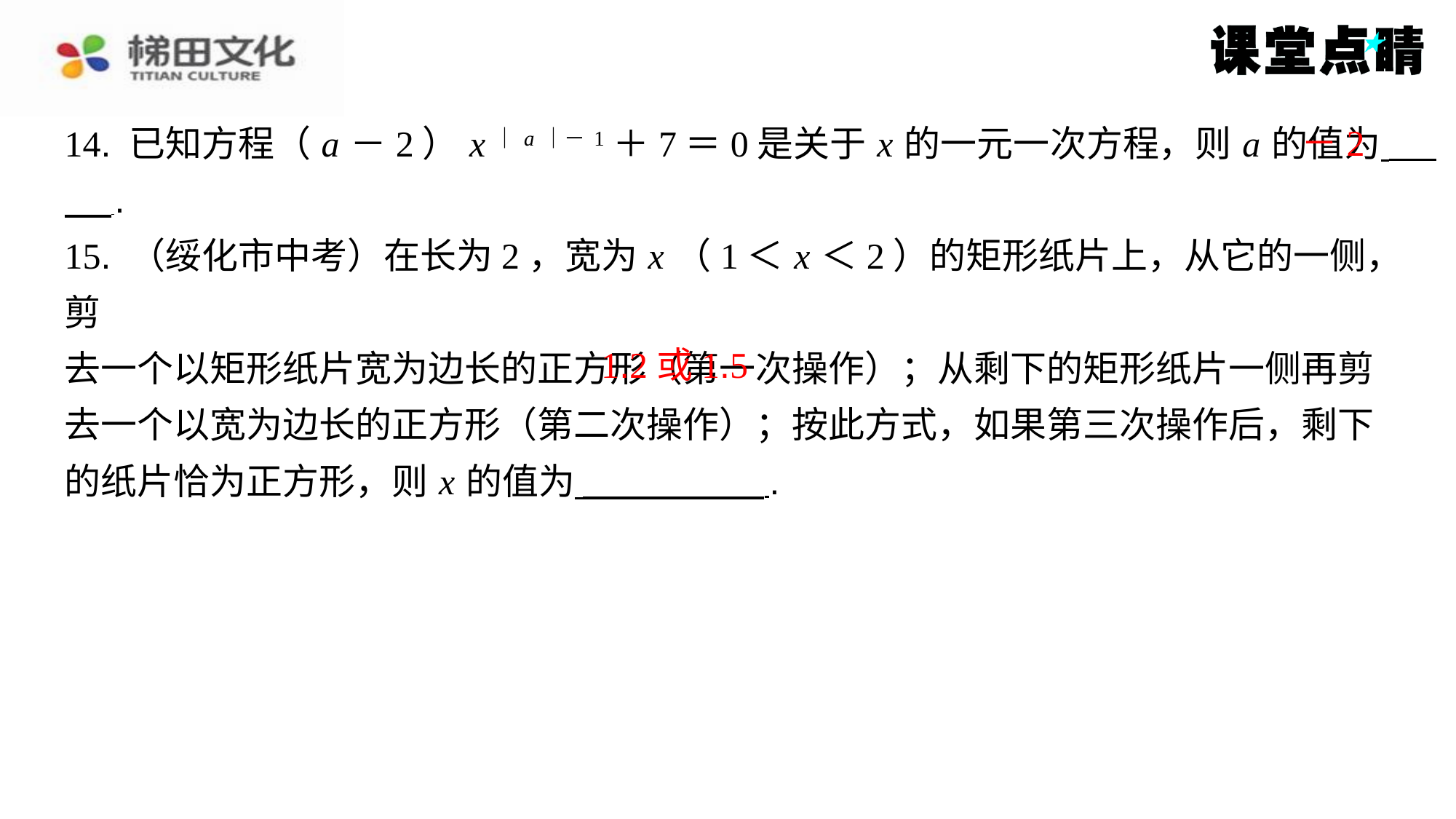

－2
14. 已知方程（ a －2） x｜ a｜－1＋7＝0是关于 x 的一元一次方程，则 a 的值为                 ⁠⁠.
15. （绥化市中考）在长为2，宽为 x （1＜ x ＜2）的矩形纸片上，从它的一侧，剪
去一个以矩形纸片宽为边长的正方形（第一次操作）；从剩下的矩形纸片一侧再剪
去一个以宽为边长的正方形（第二次操作）；按此方式，如果第三次操作后，剩下
的纸片恰为正方形，则 x 的值为                             ⁠.
1.2或1.5